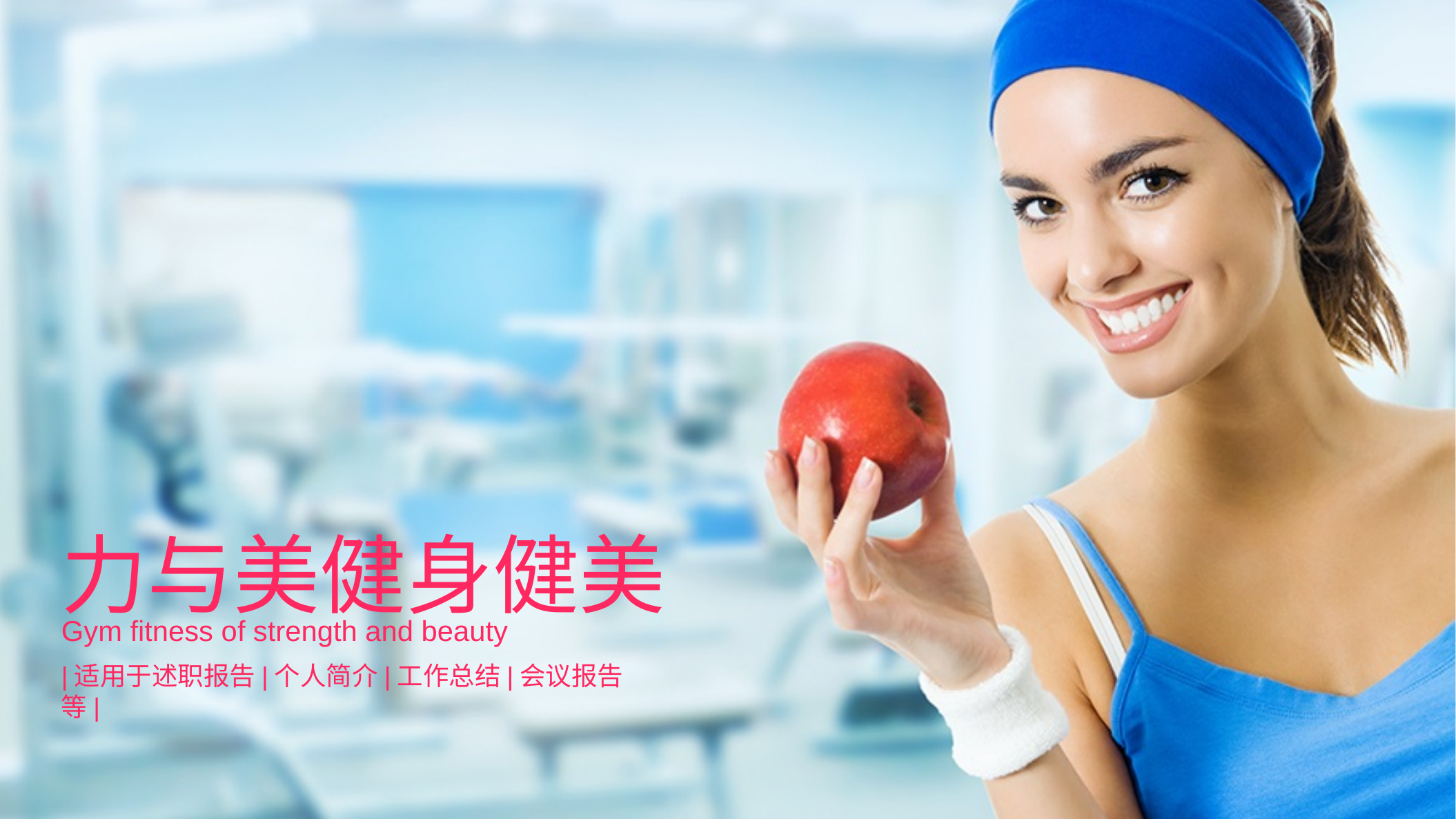

力与美健身健美
Gym fitness of strength and beauty
|适用于述职报告|个人简介|工作总结|会议报告等|